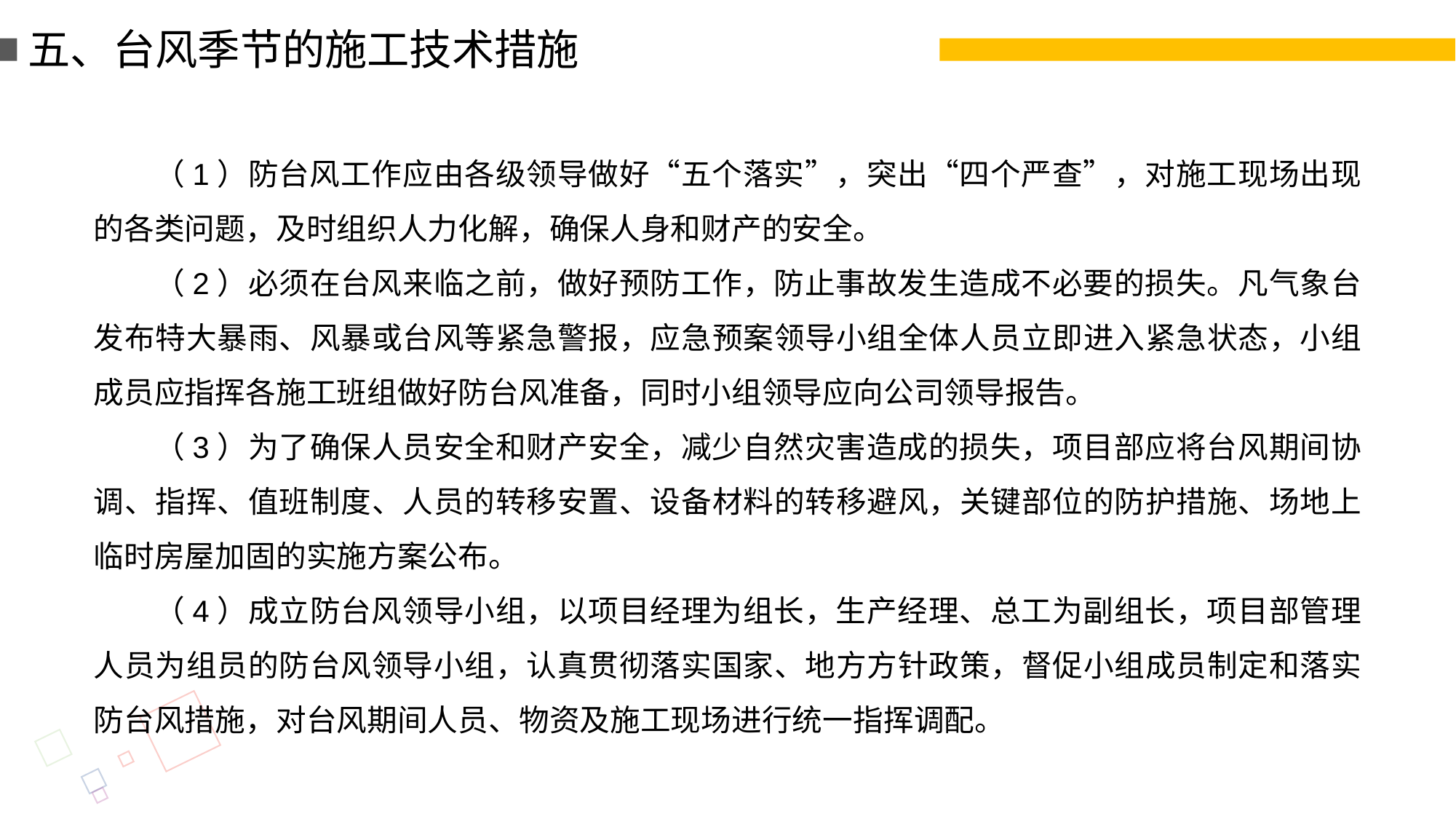

五、台风季节的施工技术措施
（1）防台风工作应由各级领导做好“五个落实”，突出“四个严查”，对施工现场出现的各类问题，及时组织人力化解，确保人身和财产的安全。
（2）必须在台风来临之前，做好预防工作，防止事故发生造成不必要的损失。凡气象台发布特大暴雨、风暴或台风等紧急警报，应急预案领导小组全体人员立即进入紧急状态，小组成员应指挥各施工班组做好防台风准备，同时小组领导应向公司领导报告。
（3）为了确保人员安全和财产安全，减少自然灾害造成的损失，项目部应将台风期间协调、指挥、值班制度、人员的转移安置、设备材料的转移避风，关键部位的防护措施、场地上临时房屋加固的实施方案公布。
（4）成立防台风领导小组，以项目经理为组长，生产经理、总工为副组长，项目部管理人员为组员的防台风领导小组，认真贯彻落实国家、地方方针政策，督促小组成员制定和落实防台风措施，对台风期间人员、物资及施工现场进行统一指挥调配。